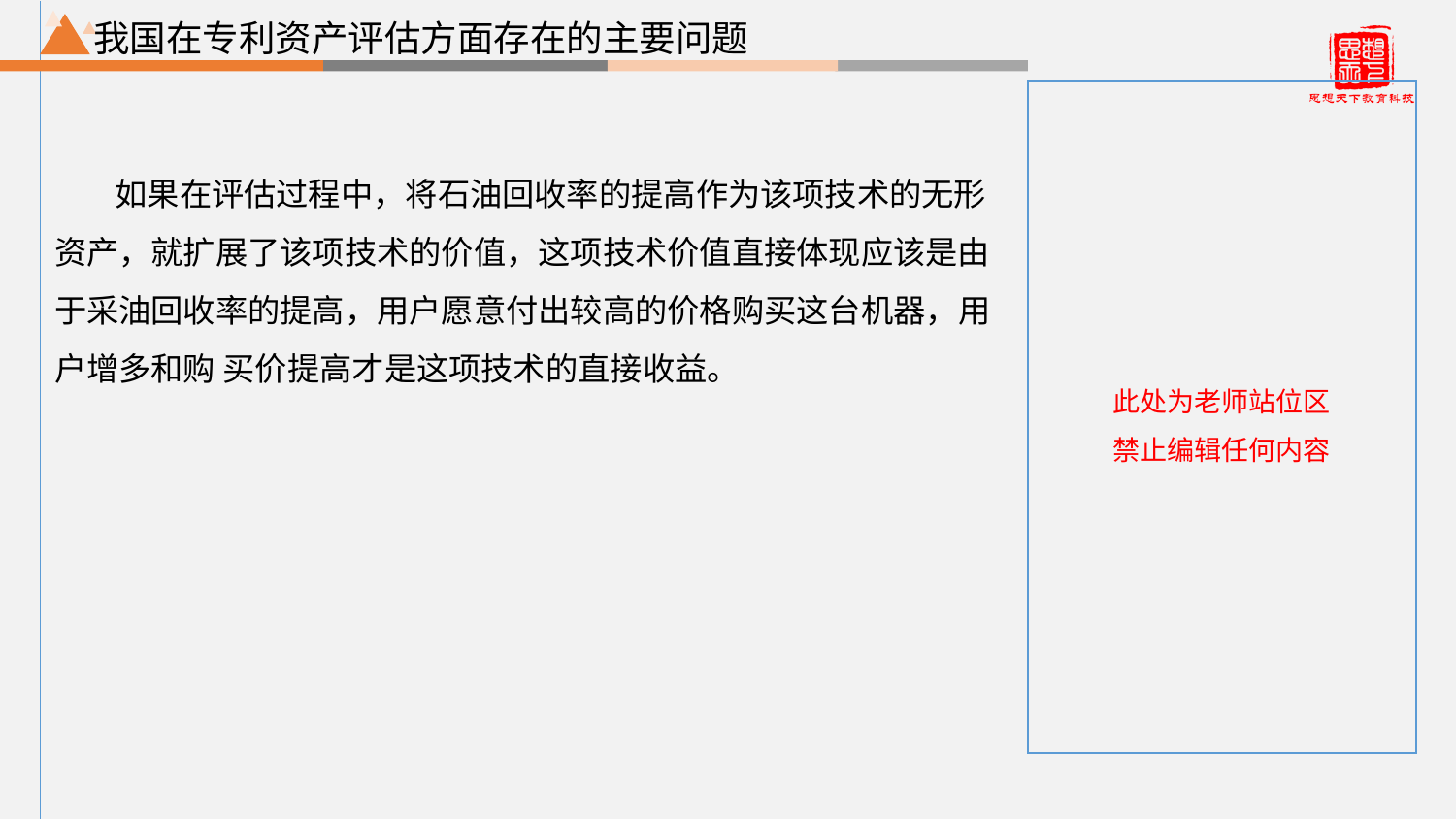

我国在专利资产评估方面存在的主要问题
如果在评估过程中，将石油回收率的提高作为该项技术的无形资产，就扩展了该项技术的价值，这项技术价值直接体现应该是由于采油回收率的提高，用户愿意付出较高的价格购买这台机器，用户增多和购 买价提高才是这项技术的直接收益。
133